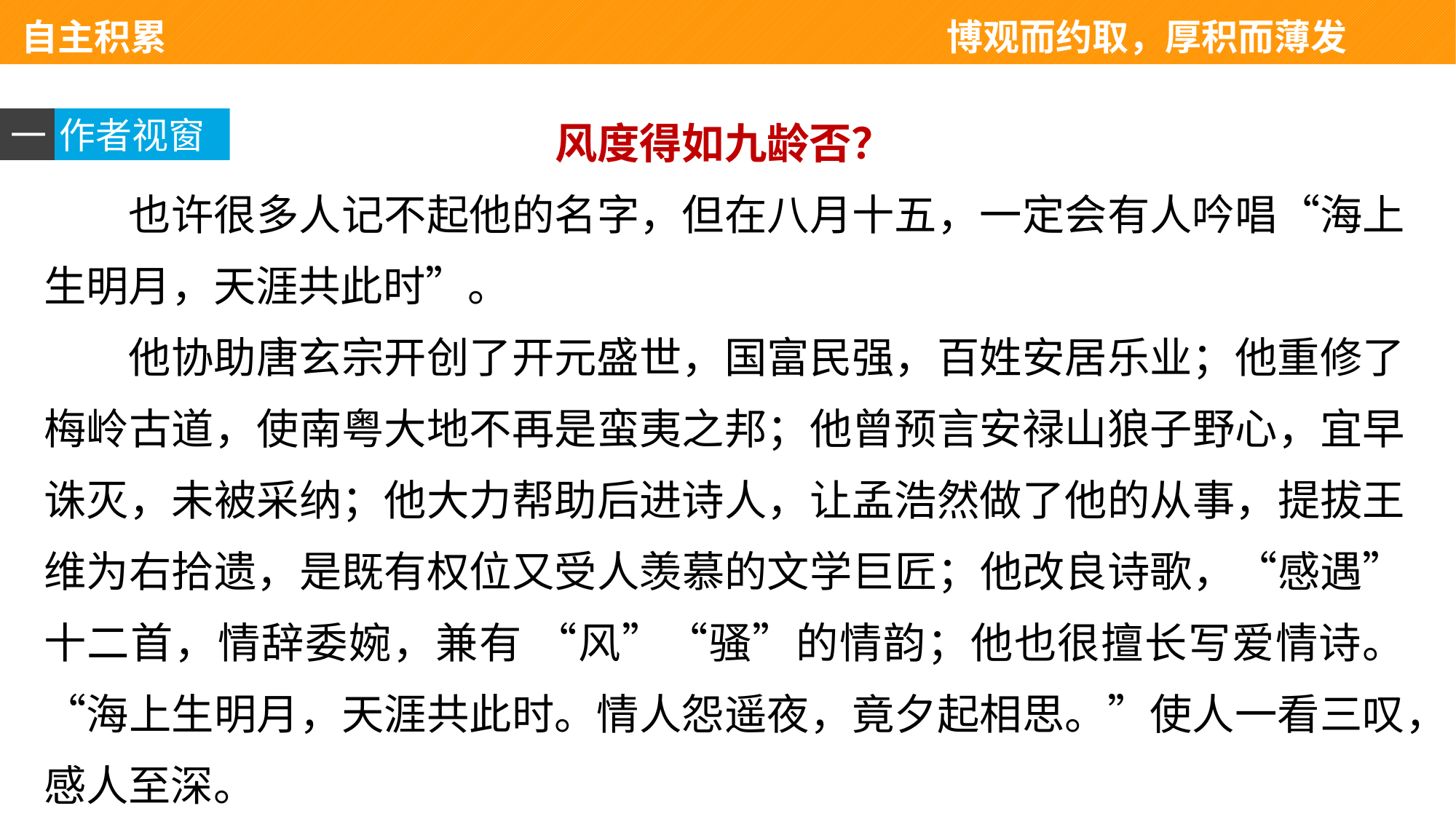

自主积累                                 　　　　　　　　　　　　　　博观而约取，厚积而薄发
风度得如九龄否？
也许很多人记不起他的名字，但在八月十五，一定会有人吟唱“海上生明月，天涯共此时”。
他协助唐玄宗开创了开元盛世，国富民强，百姓安居乐业；他重修了梅岭古道，使南粤大地不再是蛮夷之邦；他曾预言安禄山狼子野心，宜早诛灭，未被采纳；他大力帮助后进诗人，让孟浩然做了他的从事，提拔王维为右拾遗，是既有权位又受人羡慕的文学巨匠；他改良诗歌，“感遇”十二首，情辞委婉，兼有 “风”“骚”的情韵；他也很擅长写爱情诗。“海上生明月，天涯共此时。情人怨遥夜，竟夕起相思。”使人一看三叹，感人至深。
一
作者视窗